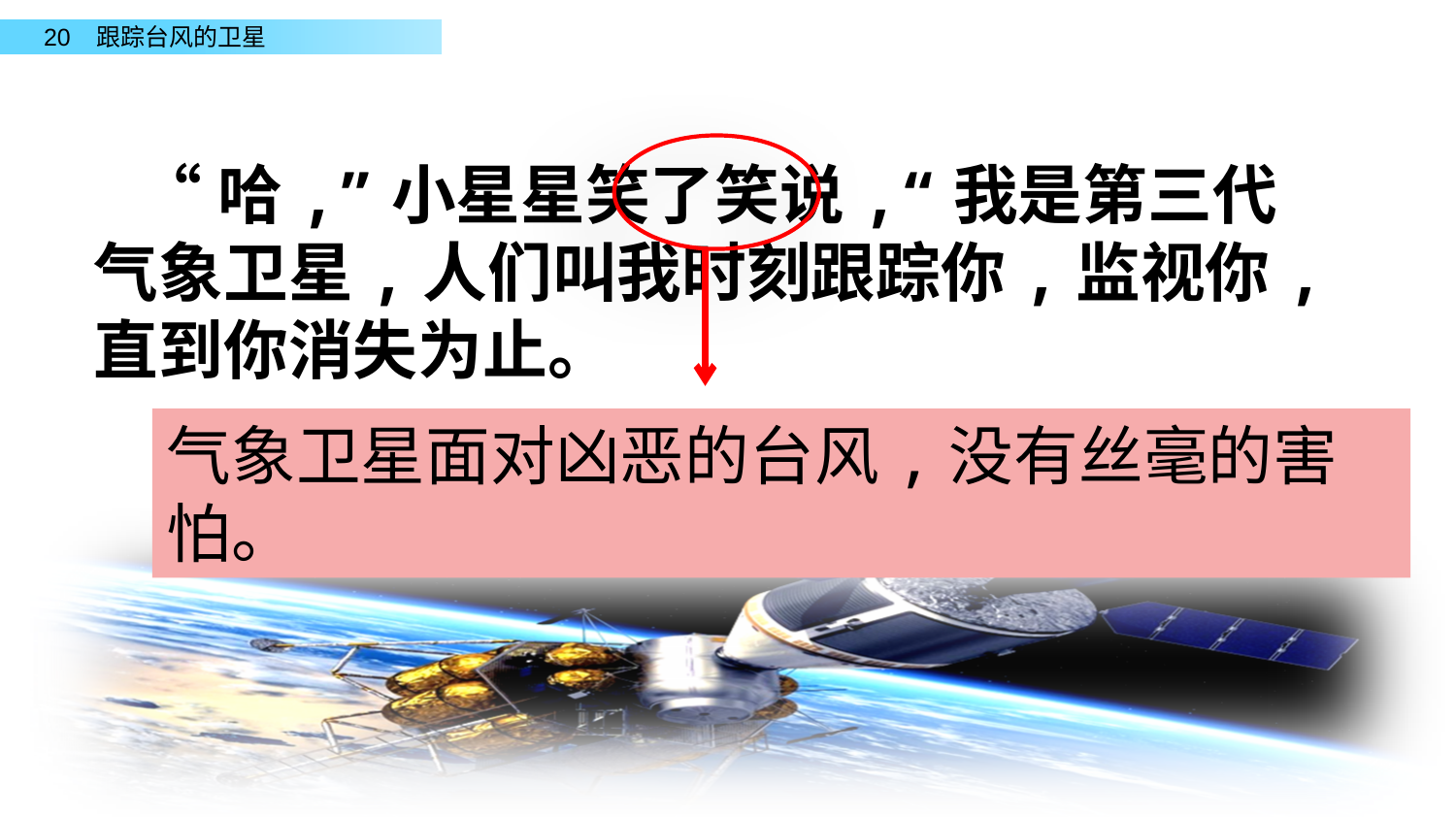

“哈,”小星星笑了笑说,“我是第三代气象卫星,人们叫我时刻跟踪你,监视你,直到你消失为止。
气象卫星面对凶恶的台风,没有丝毫的害怕。